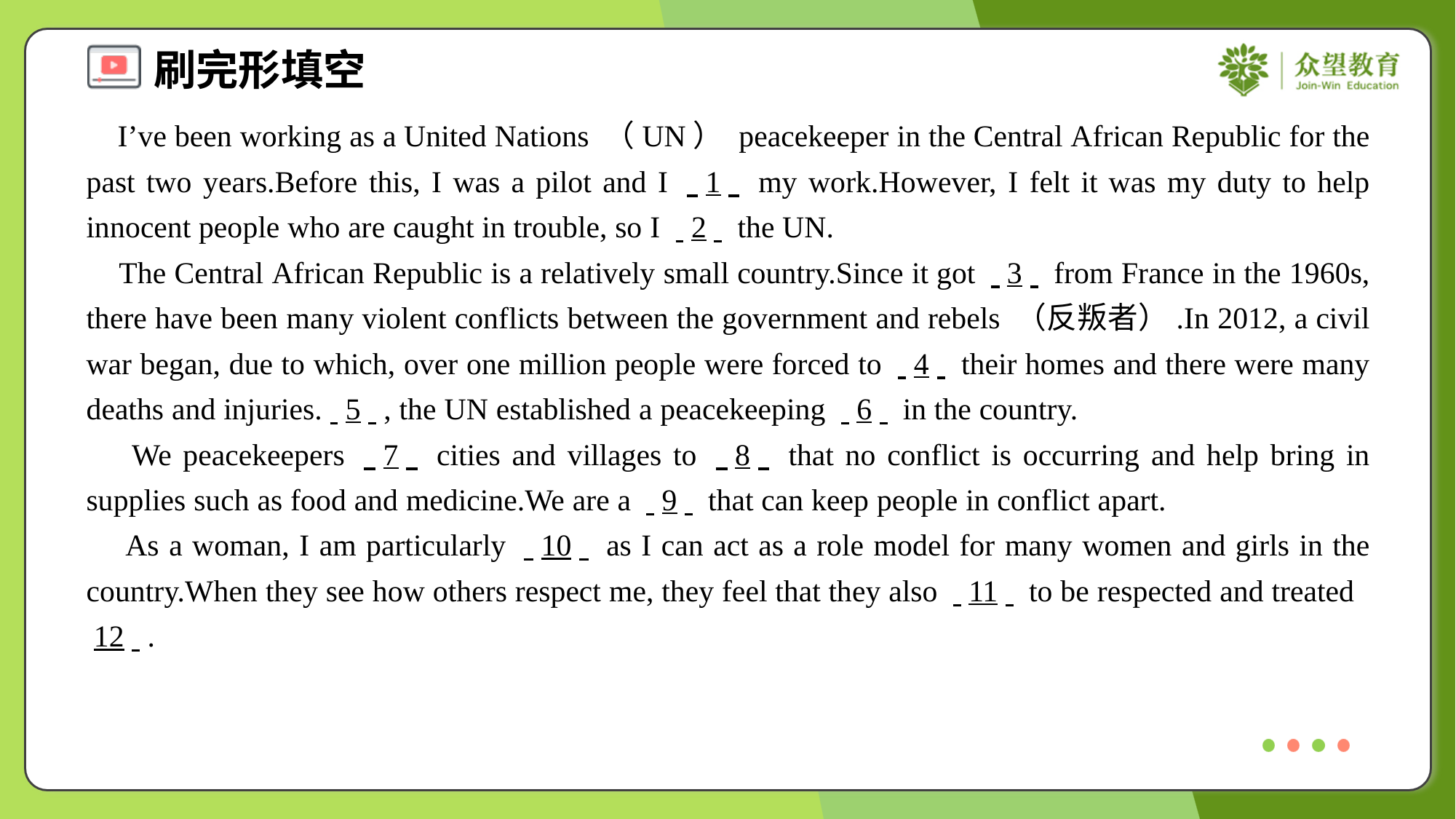

I’ve been working as a United Nations （UN） peacekeeper in the Central African Republic for the past two years.Before this, I was a pilot and I . .1. . my work.However, I felt it was my duty to help innocent people who are caught in trouble, so I . .2. . the UN.
    The Central African Republic is a relatively small country.Since it got . .3. . from France in the 1960s, there have been many violent conflicts between the government and rebels （反叛者）.In 2012, a civil war began, due to which, over one million people were forced to . .4. . their homes and there were many deaths and injuries.. .5. ., the UN established a peacekeeping . .6. . in the country.
    We peacekeepers . .7. . cities and villages to . .8. . that no conflict is occurring and help bring in supplies such as food and medicine.We are a . .9. . that can keep people in conflict apart.
    As a woman, I am particularly . .10. . as I can act as a role model for many women and girls in the country.When they see how others respect me, they feel that they also . .11. . to be respected and treated . .12. ..